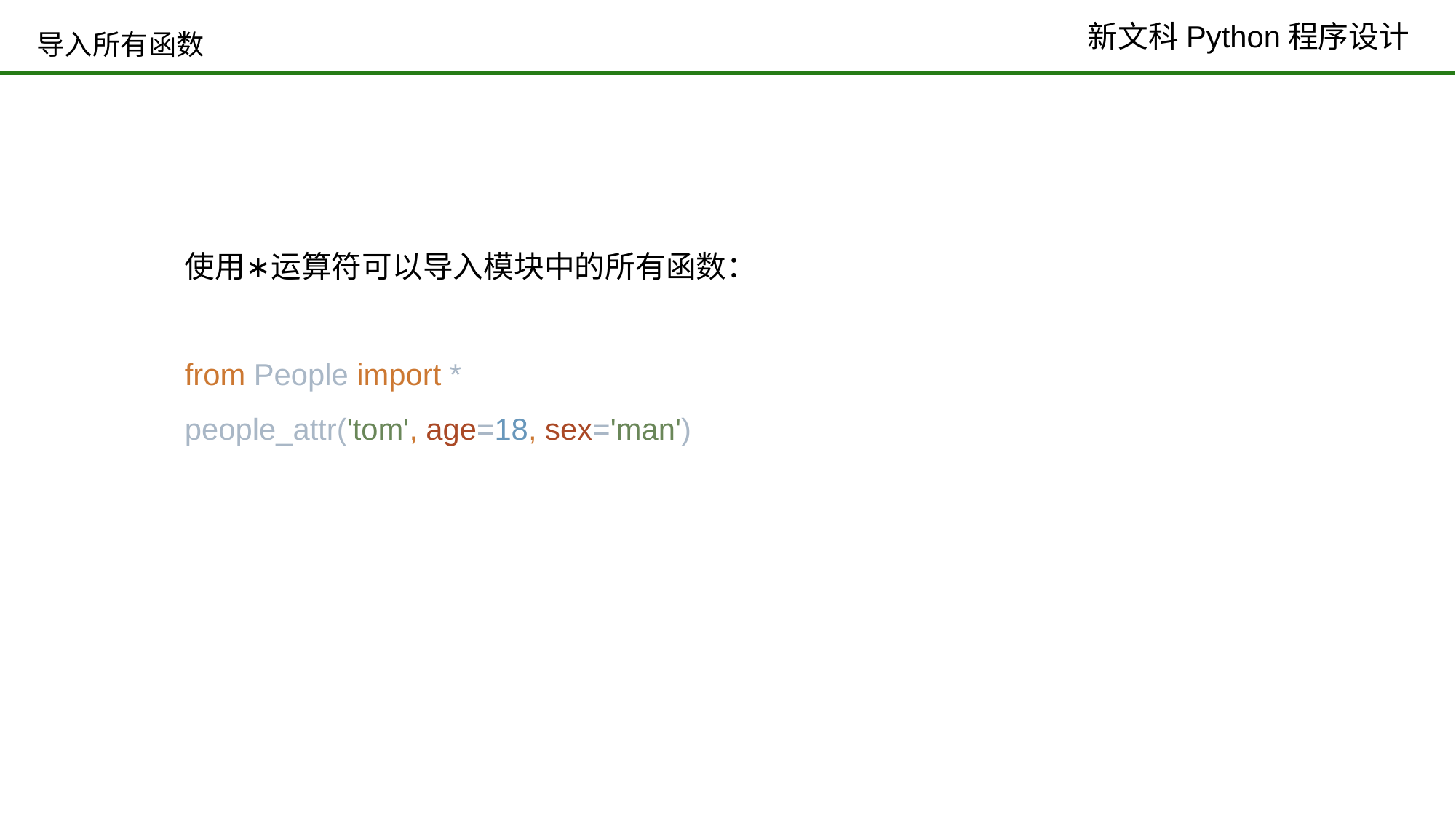

# 导入所有函数
使用∗运算符可以导入模块中的所有函数：
from People import *
people_attr('tom', age=18, sex='man')